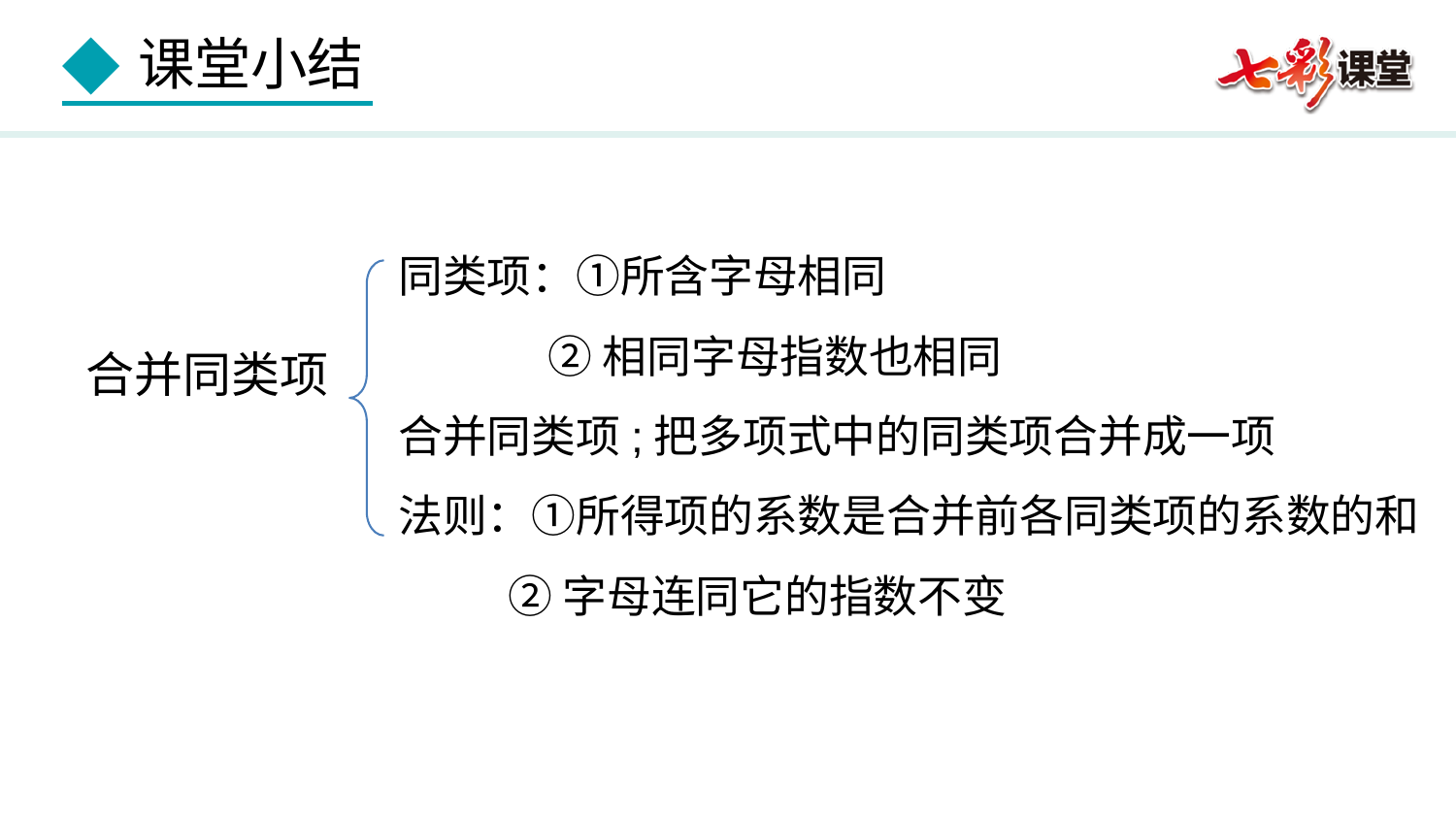

同类项：①所含字母相同
               ②相同字母指数也相同
合并同类项;把多项式中的同类项合并成一项
法则：①所得项的系数是合并前各同类项的系数的和
           ②字母连同它的指数不变

合并同类项